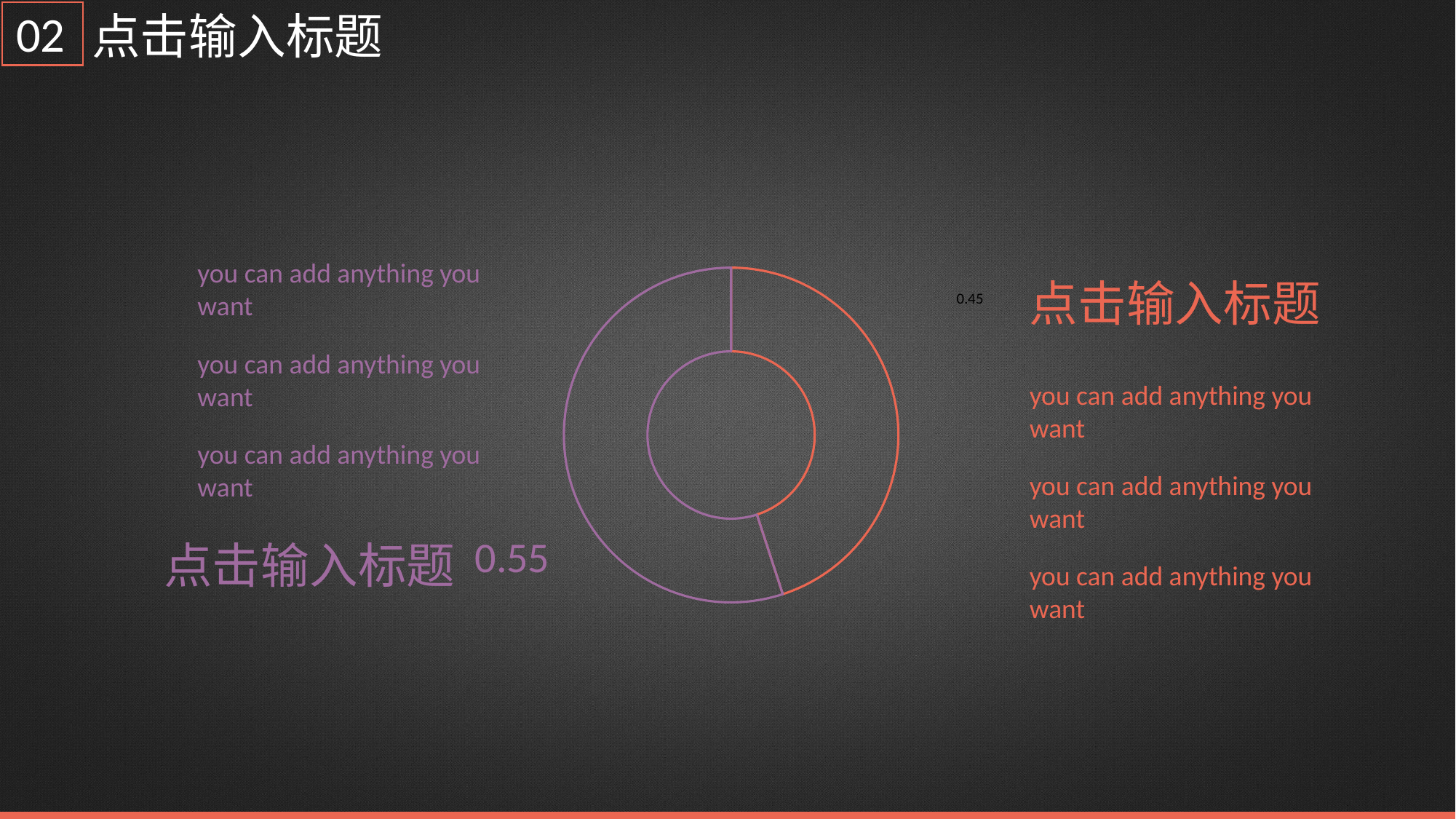

02
点击输入标题

you can add anything you want

### Chart

| Category | 销售额 |
|---|---|
| 第一季度 | 0.45 |
| 第二季度 | 0.55 |
点击输入标题
you can add anything you want
you can add anything you want
you can add anything you want
you can add anything you want
点击输入标题
you can add anything you want